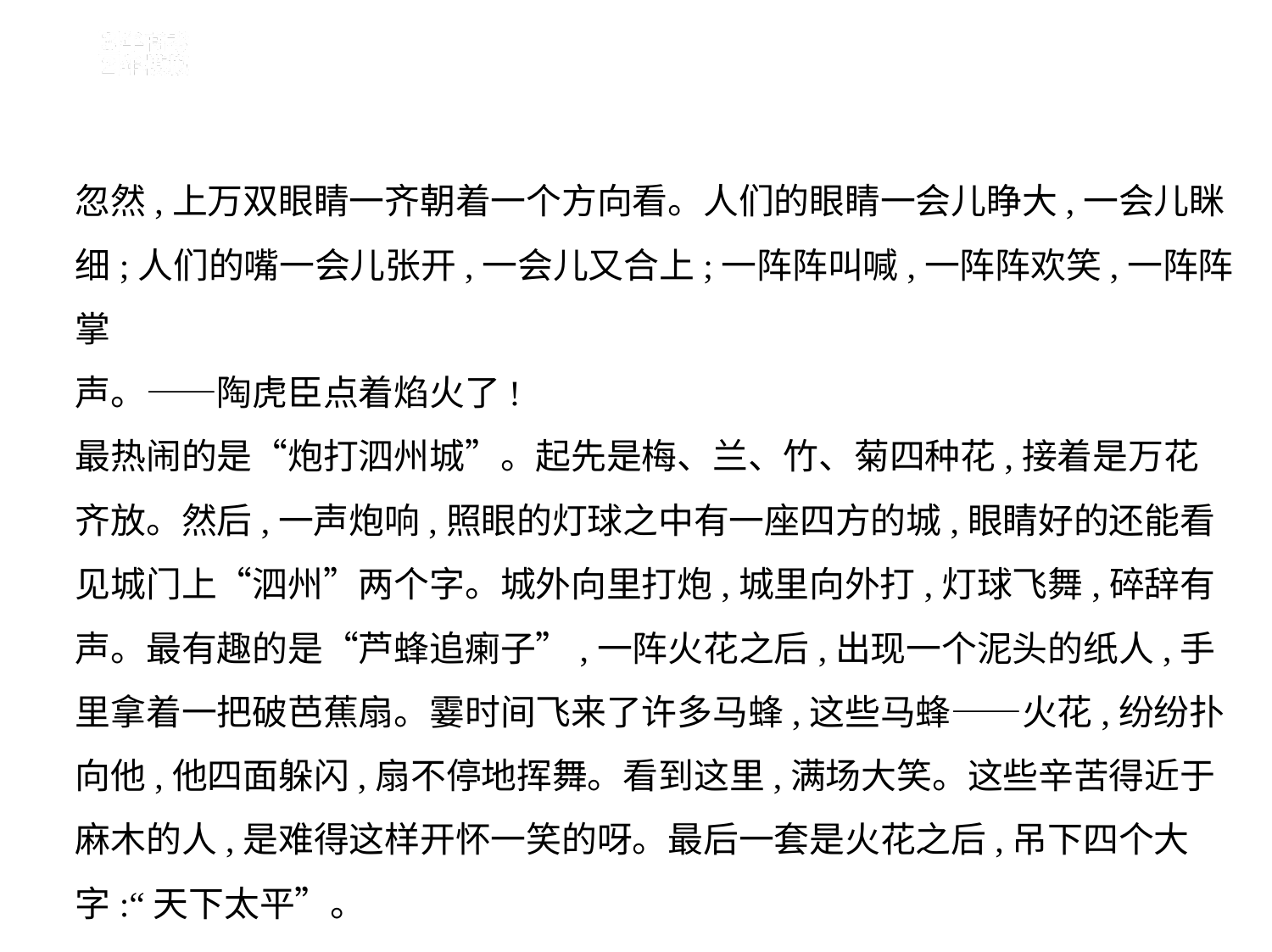

忽然,上万双眼睛一齐朝着一个方向看。人们的眼睛一会儿睁大,一会儿眯
细;人们的嘴一会儿张开,一会儿又合上;一阵阵叫喊,一阵阵欢笑,一阵阵掌
声。——陶虎臣点着焰火了!
最热闹的是“炮打泗州城”。起先是梅、兰、竹、菊四种花,接着是万花
齐放。然后,一声炮响,照眼的灯球之中有一座四方的城,眼睛好的还能看
见城门上“泗州”两个字。城外向里打炮,城里向外打,灯球飞舞,碎辞有
声。最有趣的是“芦蜂追瘌子”,一阵火花之后,出现一个泥头的纸人,手
里拿着一把破芭蕉扇。霎时间飞来了许多马蜂,这些马蜂——火花,纷纷扑
向他,他四面躲闪,扇不停地挥舞。看到这里,满场大笑。这些辛苦得近于
麻木的人,是难得这样开怀一笑的呀。最后一套是火花之后,吊下四个大
字:“天下太平”。